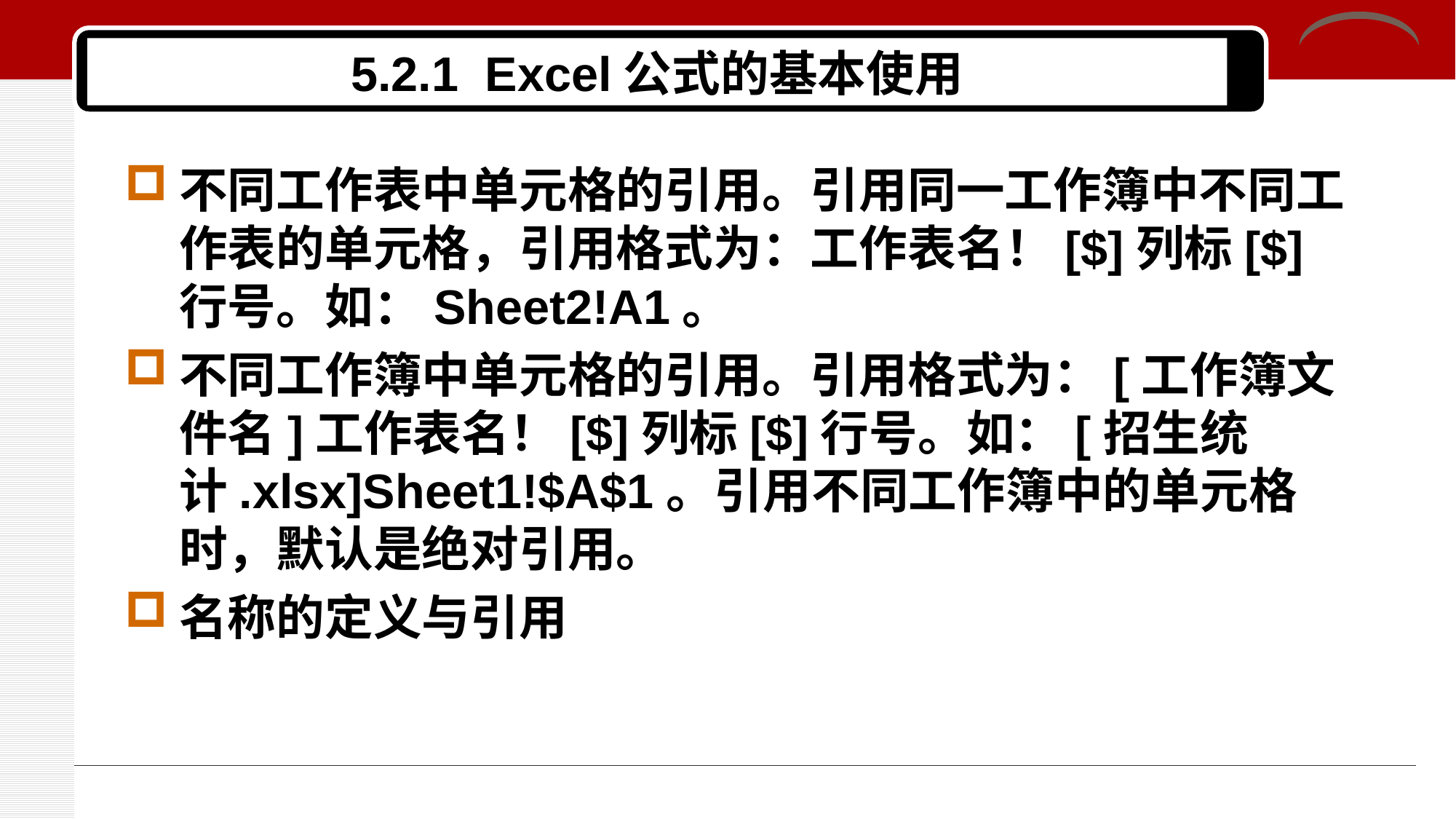

# 5.2.1  Excel公式的基本使用
不同工作表中单元格的引用。引用同一工作簿中不同工作表的单元格，引用格式为：工作表名！[$]列标[$]行号。如：Sheet2!A1。
不同工作簿中单元格的引用。引用格式为：[工作簿文件名]工作表名！[$]列标[$]行号。如：[招生统计.xlsx]Sheet1!$A$1。引用不同工作簿中的单元格时，默认是绝对引用。
名称的定义与引用